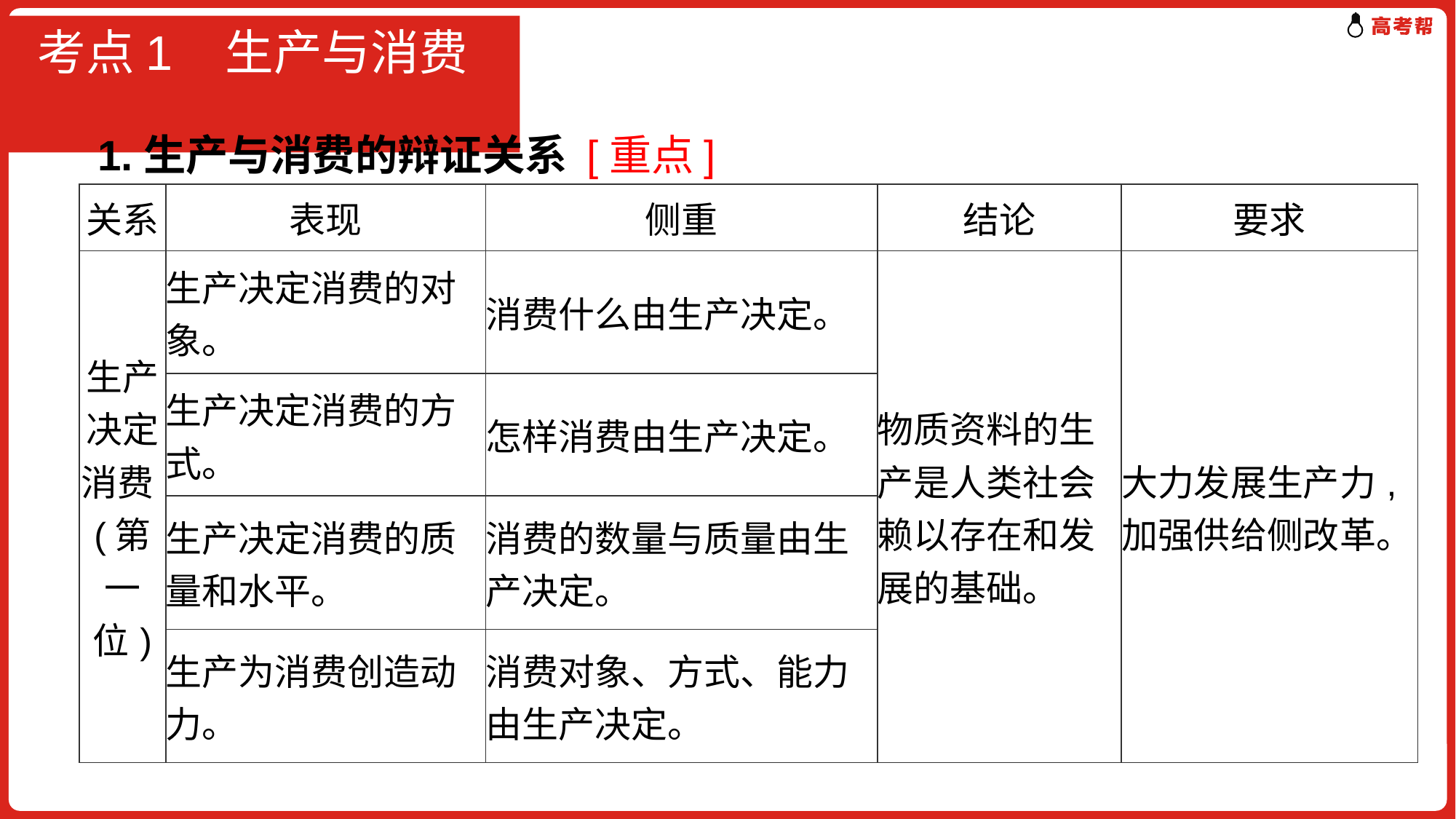

# 考点1   生产与消费
1.生产与消费的辩证关系 [重点]
| 关系 | 表现 | 侧重 | 结论 | 要求 |
| --- | --- | --- | --- | --- |
| 生产决定消费(第一位) | 生产决定消费的对象。 | 消费什么由生产决定。 | 物质资料的生产是人类社会赖以存在和发展的基础。 | 大力发展生产力,加强供给侧改革。 |
|  | 生产决定消费的方式。 | 怎样消费由生产决定。 |  |  |
|  | 生产决定消费的质量和水平。 | 消费的数量与质量由生产决定。 |  |  |
|  | 生产为消费创造动力。 | 消费对象、方式、能力由生产决定。 |  |  |